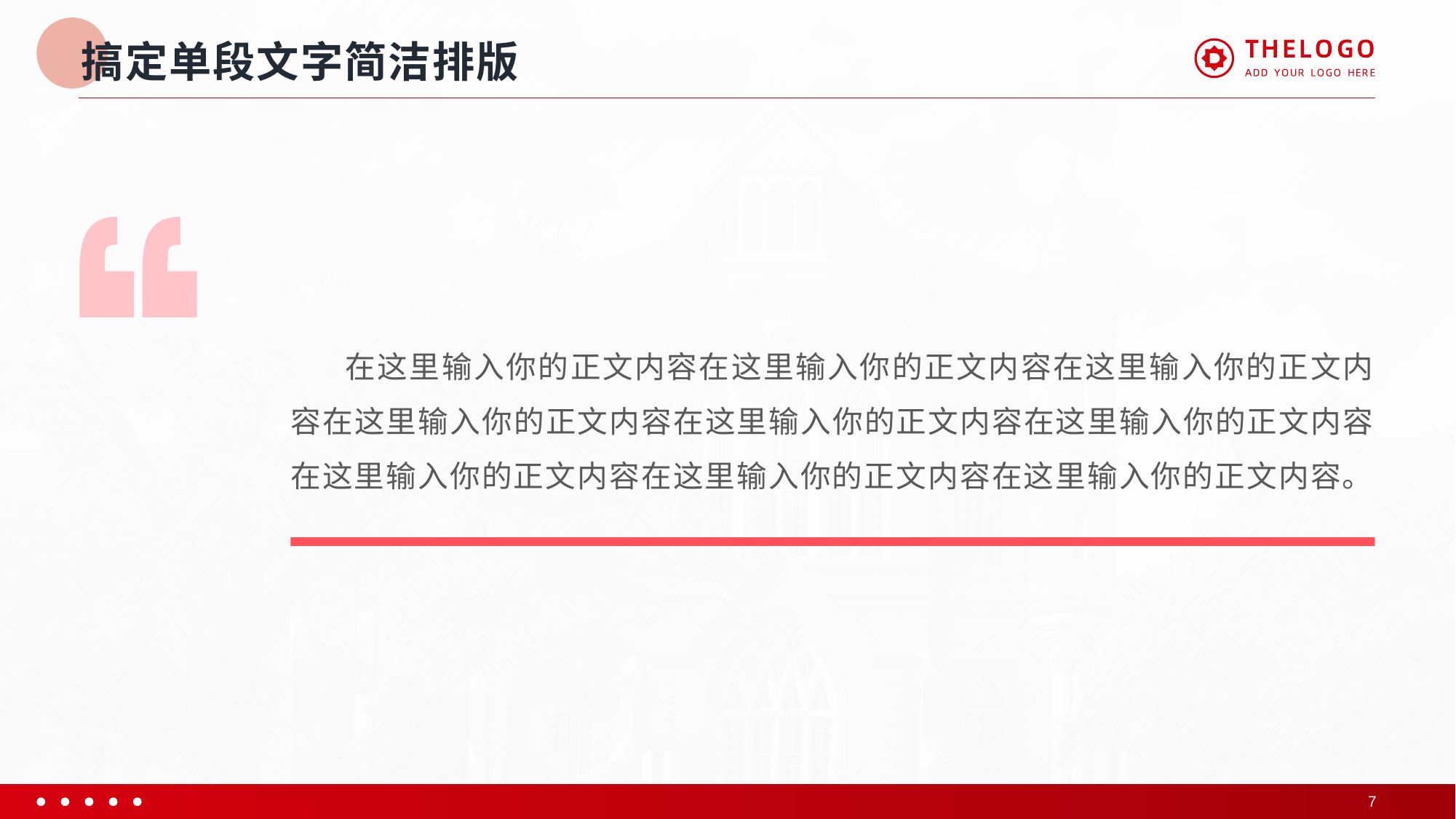

# 搞定单段文字简洁排版

在这里输入你的正文内容在这里输入你的正文内容在这里输入你的正文内容在这里输入你的正文内容在这里输入你的正文内容在这里输入你的正文内容在这里输入你的正文内容在这里输入你的正文内容在这里输入你的正文内容。

7